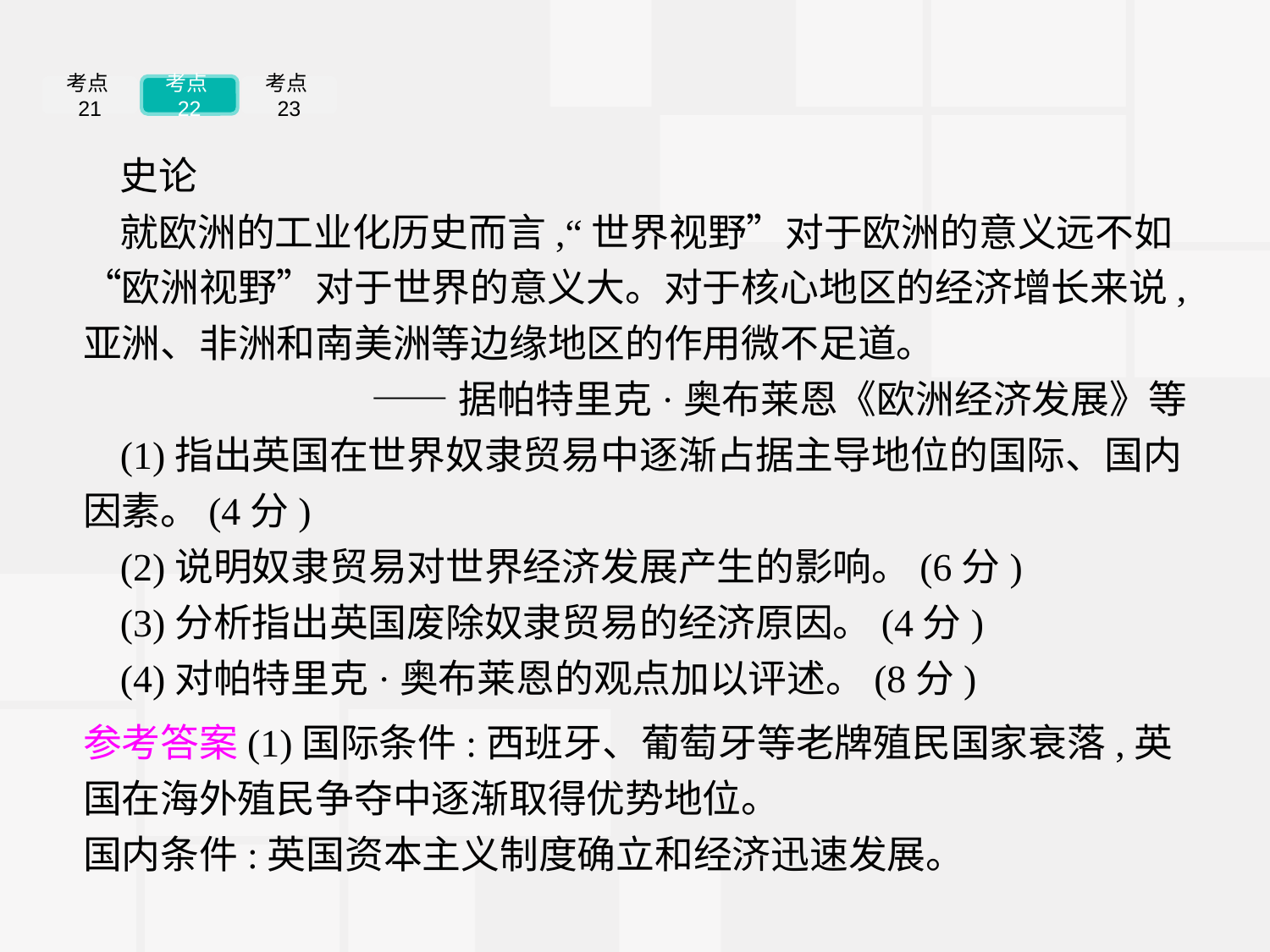

考点21
考点22
考点23
史论
就欧洲的工业化历史而言,“世界视野”对于欧洲的意义远不如“欧洲视野”对于世界的意义大。对于核心地区的经济增长来说,亚洲、非洲和南美洲等边缘地区的作用微不足道。
——据帕特里克·奥布莱恩《欧洲经济发展》等
(1)指出英国在世界奴隶贸易中逐渐占据主导地位的国际、国内因素。(4分)
(2)说明奴隶贸易对世界经济发展产生的影响。(6分)
(3)分析指出英国废除奴隶贸易的经济原因。(4分)
(4)对帕特里克·奥布莱恩的观点加以评述。(8分)
参考答案(1)国际条件:西班牙、葡萄牙等老牌殖民国家衰落,英国在海外殖民争夺中逐渐取得优势地位。
国内条件:英国资本主义制度确立和经济迅速发展。